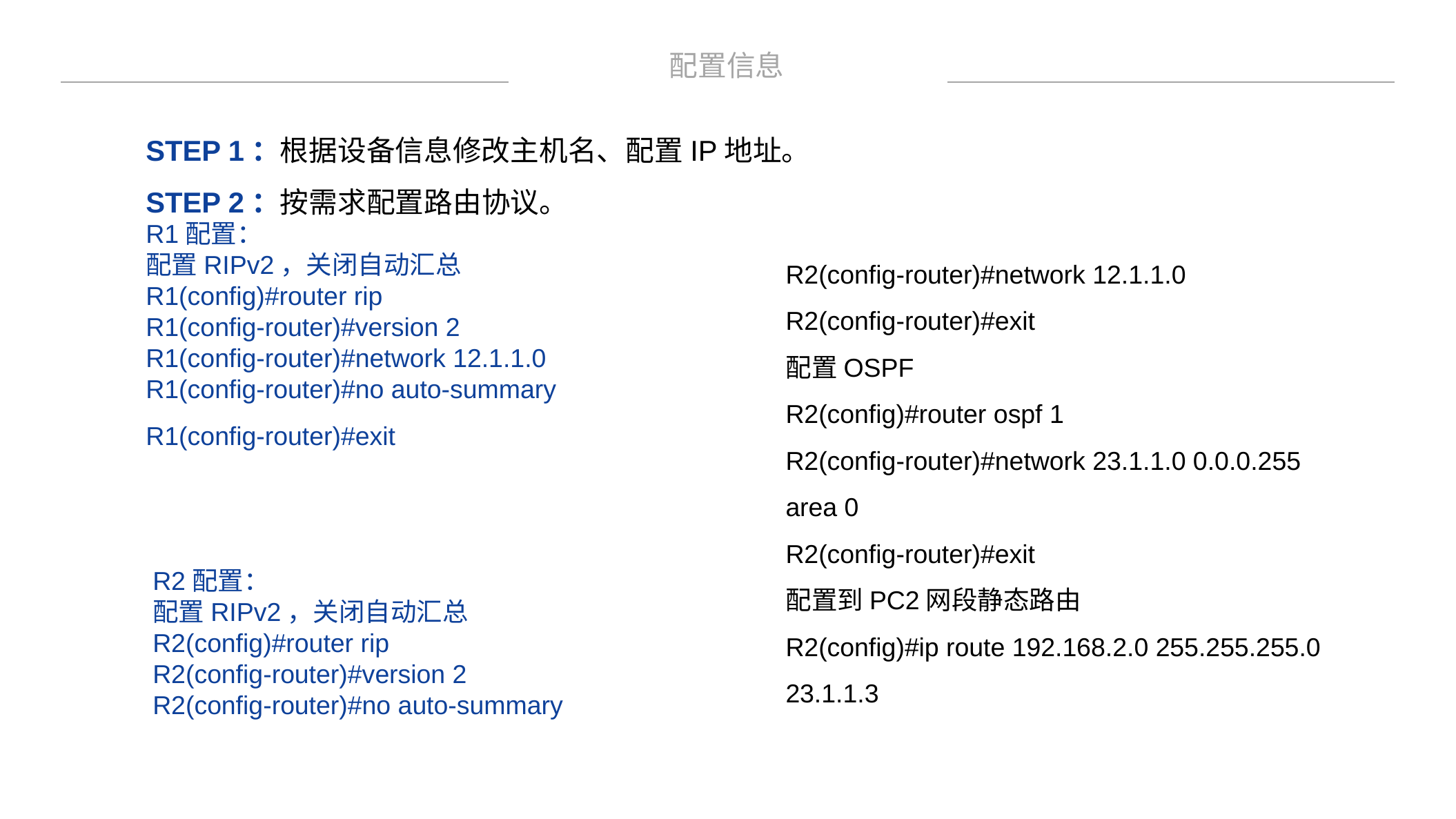

配置信息
STEP 1：根据设备信息修改主机名、配置IP地址。
STEP 2：按需求配置路由协议。
R1配置：配置RIPv2，关闭自动汇总R1(config)#router rip R1(config-router)#version 2R1(config-router)#network 12.1.1.0R1(config-router)#no auto-summary R1(config-router)#exit
R2(config-router)#network 12.1.1.0R2(config-router)#exit
配置OSPFR2(config)#router ospf 1R2(config-router)#network 23.1.1.0 0.0.0.255 area 0R2(config-router)#exit配置到PC2网段静态路由R2(config)#ip route 192.168.2.0 255.255.255.0 23.1.1.3

R2配置：配置RIPv2，关闭自动汇总R2(config)#router rip R2(config-router)#version 2R2(config-router)#no auto-summary